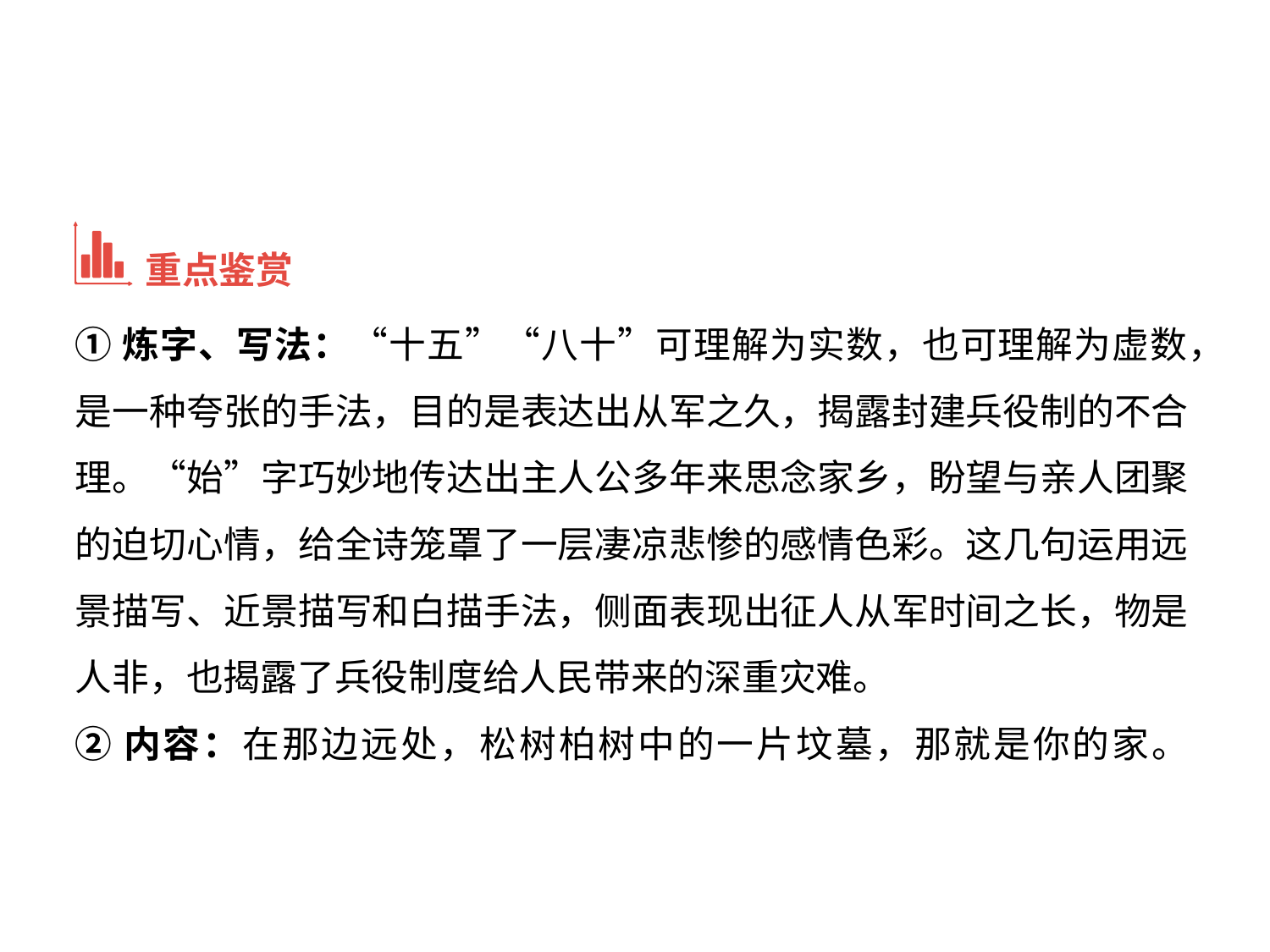

重点鉴赏

①炼字、写法：“十五”“八十”可理解为实数，也可理解为虚数，是一种夸张的手法，目的是表达出从军之久，揭露封建兵役制的不合理。“始”字巧妙地传达出主人公多年来思念家乡，盼望与亲人团聚的迫切心情，给全诗笼罩了一层凄凉悲惨的感情色彩。这几句运用远景描写、近景描写和白描手法，侧面表现出征人从军时间之长，物是人非，也揭露了兵役制度给人民带来的深重灾难。
②内容：在那边远处，松树柏树中的一片坟墓，那就是你的家。